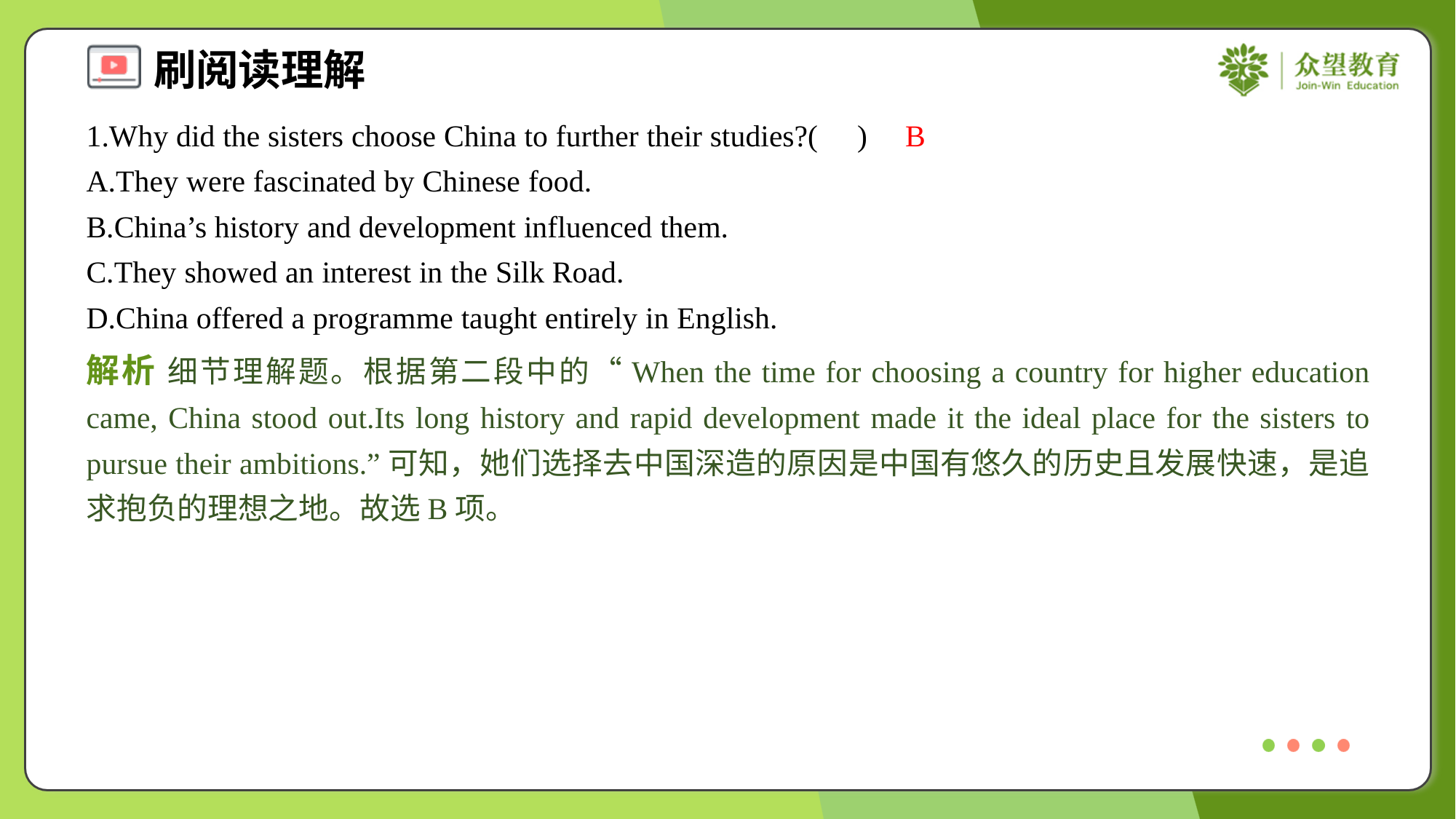

1.Why did the sisters choose China to further their studies?(     )
B
A.They were fascinated by Chinese food.
B.China’s history and development influenced them.
C.They showed an interest in the Silk Road.
D.China offered a programme taught entirely in English.
解析 细节理解题。根据第二段中的“When the time for choosing a country for higher education came, China stood out.Its long history and rapid development made it the ideal place for the sisters to pursue their ambitions.”可知，她们选择去中国深造的原因是中国有悠久的历史且发展快速，是追求抱负的理想之地。故选B项。